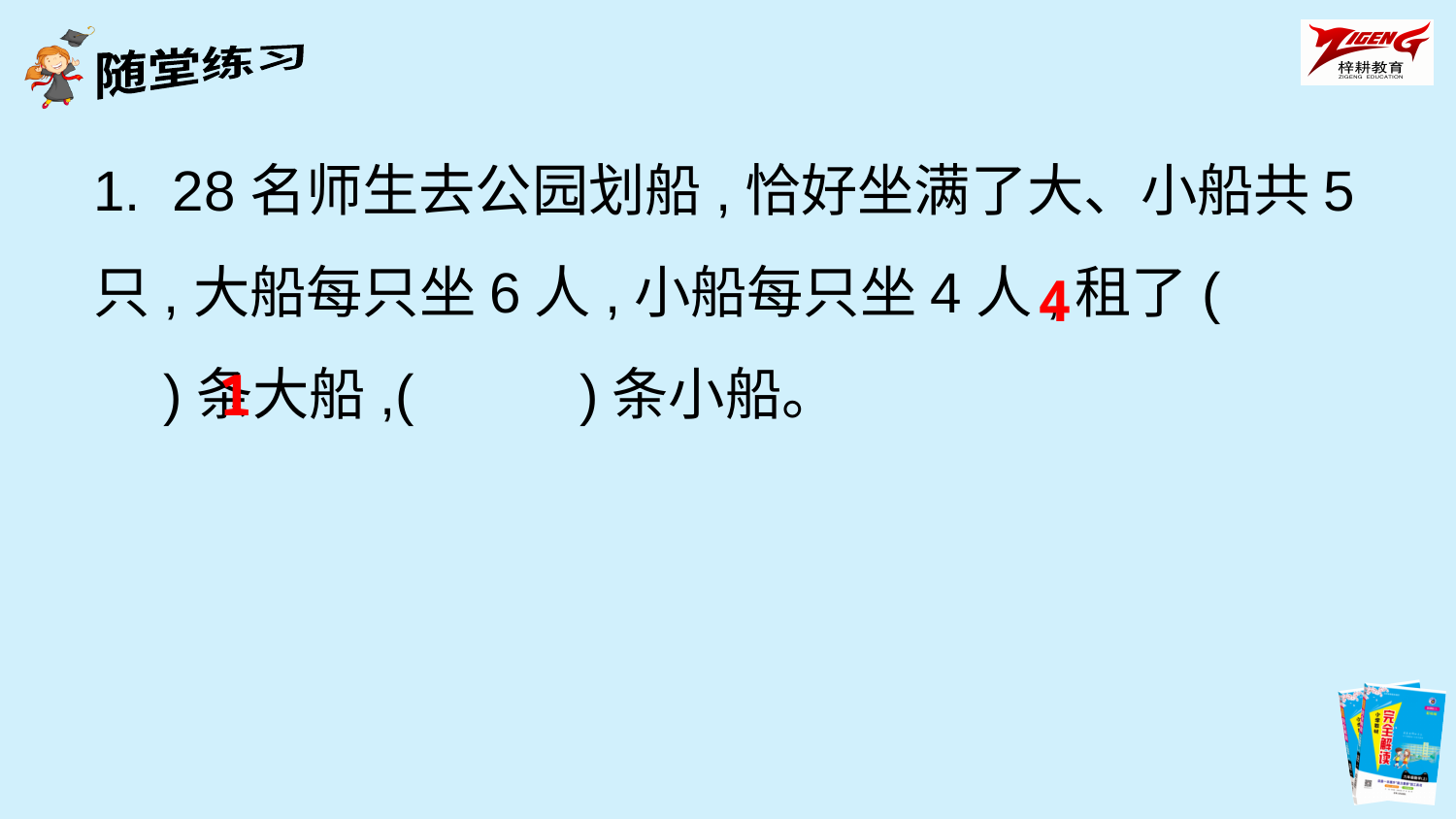

1.  28名师生去公园划船,恰好坐满了大、小船共5只,大船每只坐6人,小船每只坐4人,租了(　  　)条大船,(　　  )条小船。
4
1